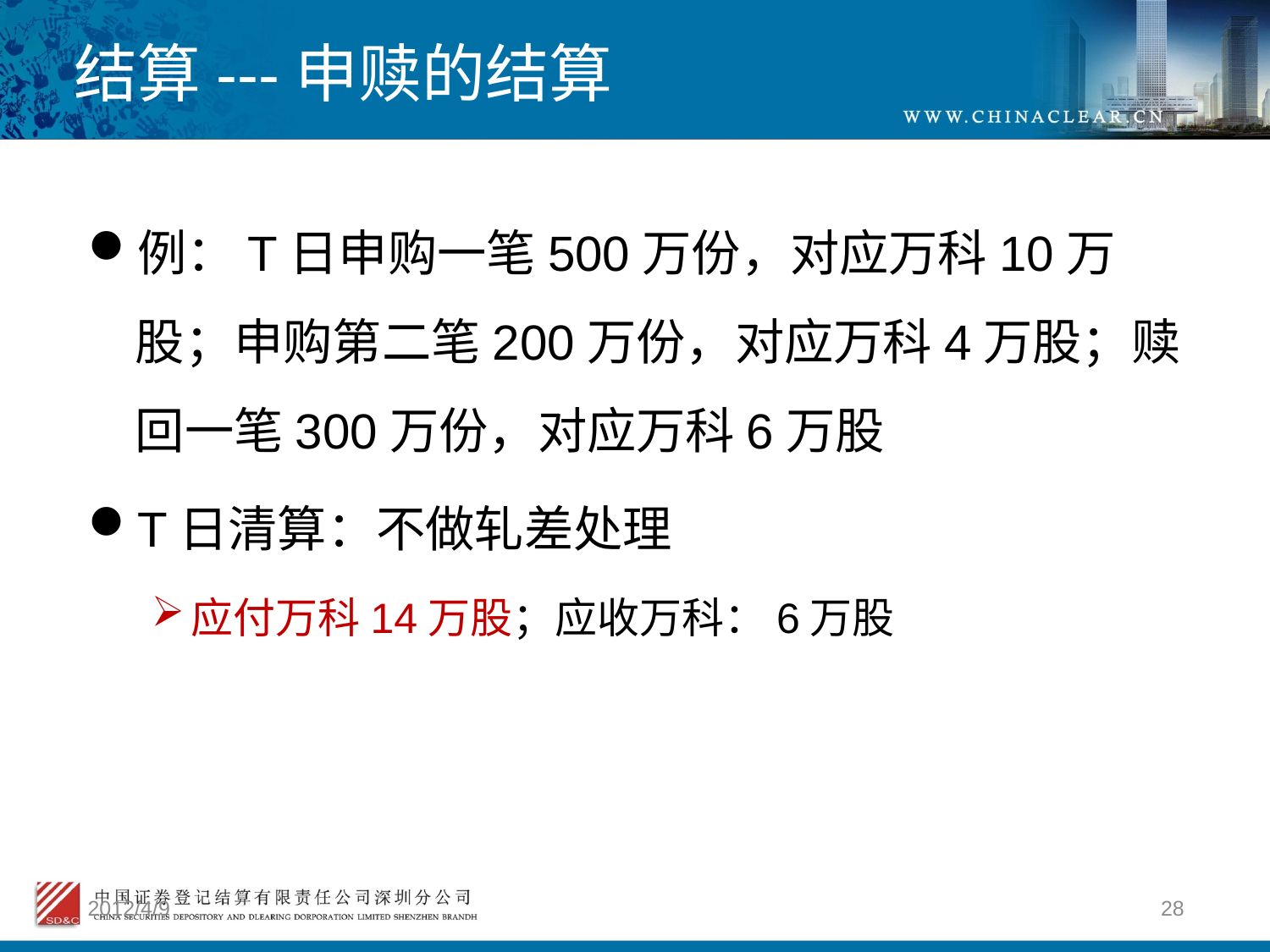

# 结算---申赎的结算
例：T日申购一笔500万份，对应万科10万股；申购第二笔200万份，对应万科4万股；赎回一笔300万份，对应万科6万股
T日清算：不做轧差处理
应付万科14万股；应收万科：6万股

2012/4/9
28